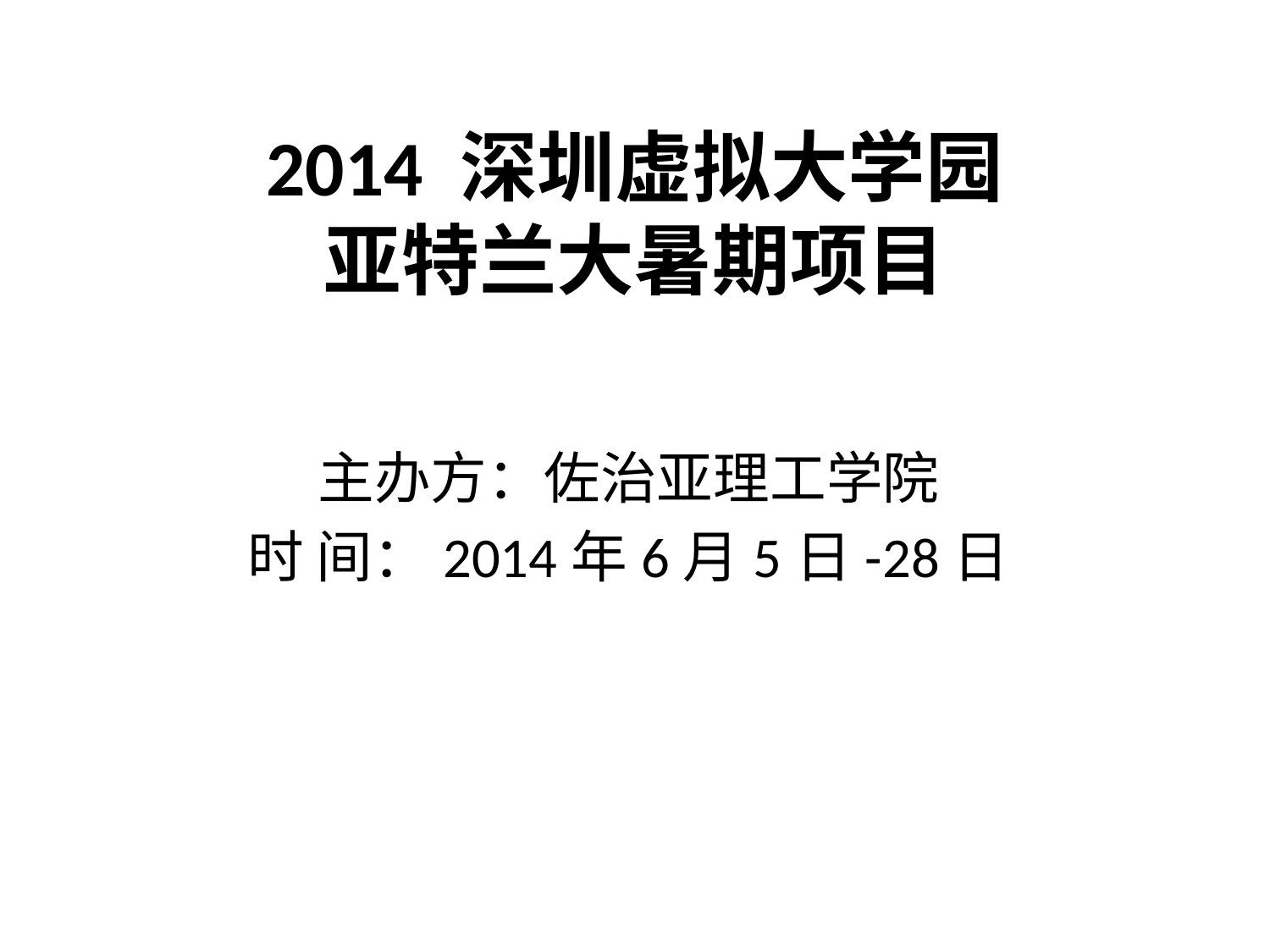

# 2014 深圳虚拟大学园 亚特兰大暑期项目
主办方：佐治亚理工学院
时 间：2014年6月5日-28日